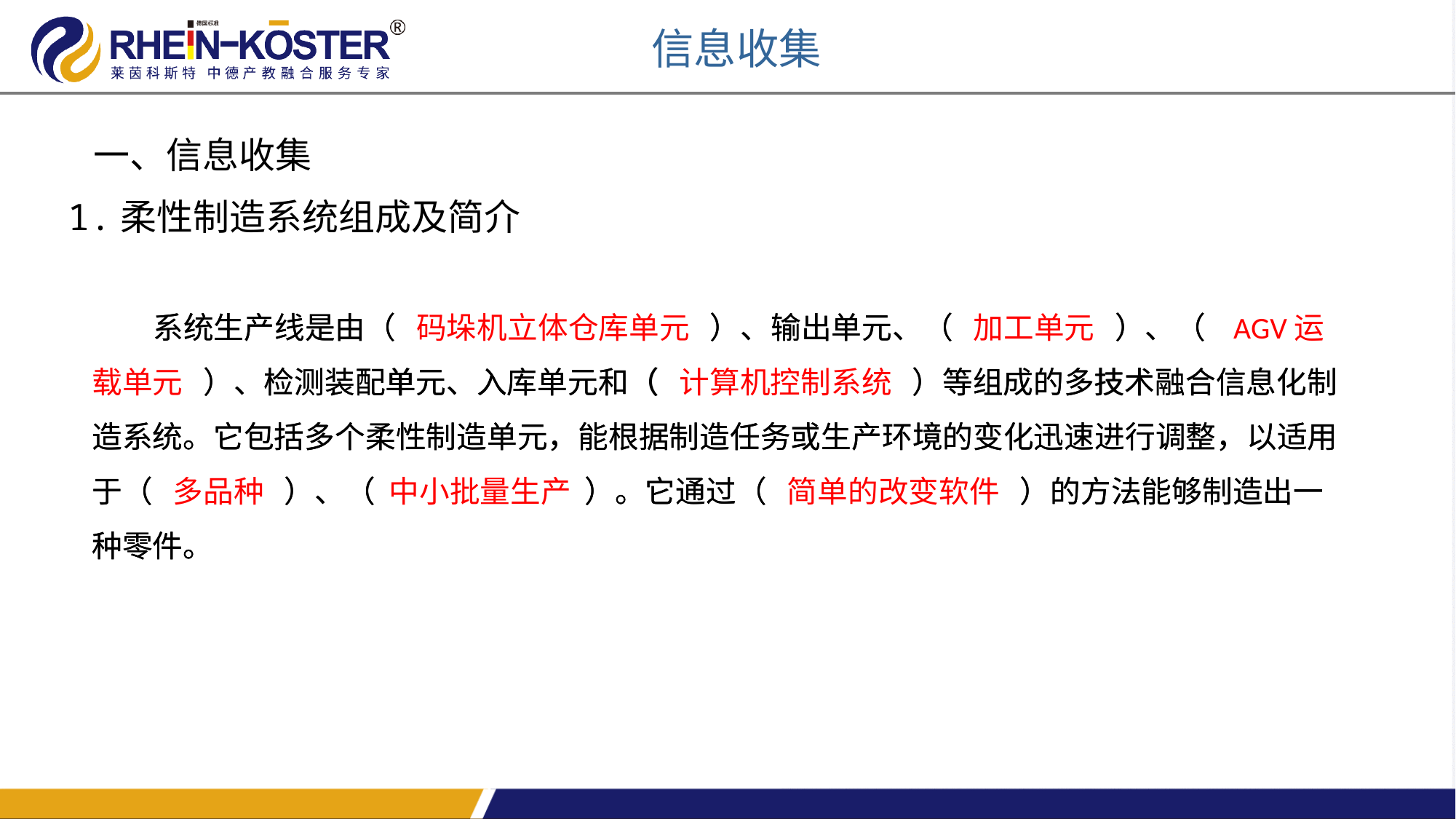

信息收集
一、信息收集
1.柔性制造系统组成及简介
        系统生产线是由（   码垛机立体仓库单元   ）、输出单元、（   加工单元   ）、（   AGV运载单元   ）、检测装配单元、入库单元和（   计算机控制系统   ）等组成的多技术融合信息化制造系统。它包括多个柔性制造单元，能根据制造任务或生产环境的变化迅速进行调整，以适用于（   多品种   ）、（  中小批量生产  ）。它通过（   简单的改变软件   ）的方法能够制造出一种零件。
        系统生产线是由（   码垛机立体仓库单元   ）、输出单元、（   加工单元   ）、（   AGV运载单元   ）、检测装配单元、入库单元和（   计算机控制系统   ）等组成的多技术融合信息化制造系统。它包括多个柔性制造单元，能根据制造任务或生产环境的变化迅速进行调整，以适用于（   多品种   ）、（  中小批量生产  ）。它通过（   简单的改变软件   ）的方法能够制造出一种零件。